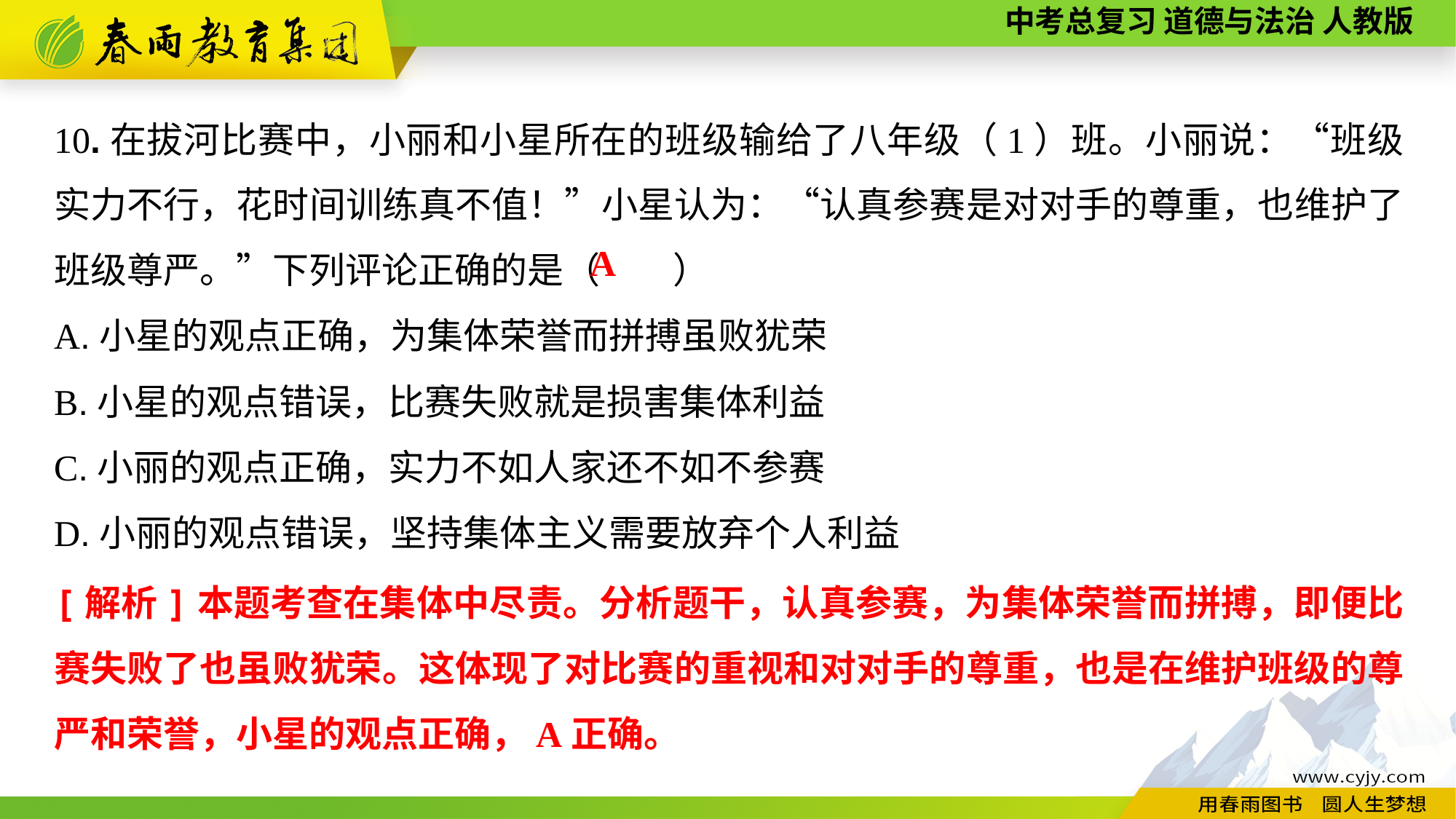

10.在拔河比赛中，小丽和小星所在的班级输给了八年级（1）班。小丽说：“班级实力不行，花时间训练真不值！”小星认为：“认真参赛是对对手的尊重，也维护了班级尊严。”下列评论正确的是（　　）
A.小星的观点正确，为集体荣誉而拼搏虽败犹荣
B.小星的观点错误，比赛失败就是损害集体利益
C.小丽的观点正确，实力不如人家还不如不参赛
D.小丽的观点错误，坚持集体主义需要放弃个人利益
A
[解析]本题考查在集体中尽责。分析题干，认真参赛，为集体荣誉而拼搏，即便比赛失败了也虽败犹荣。这体现了对比赛的重视和对对手的尊重，也是在维护班级的尊严和荣誉，小星的观点正确，A正确。